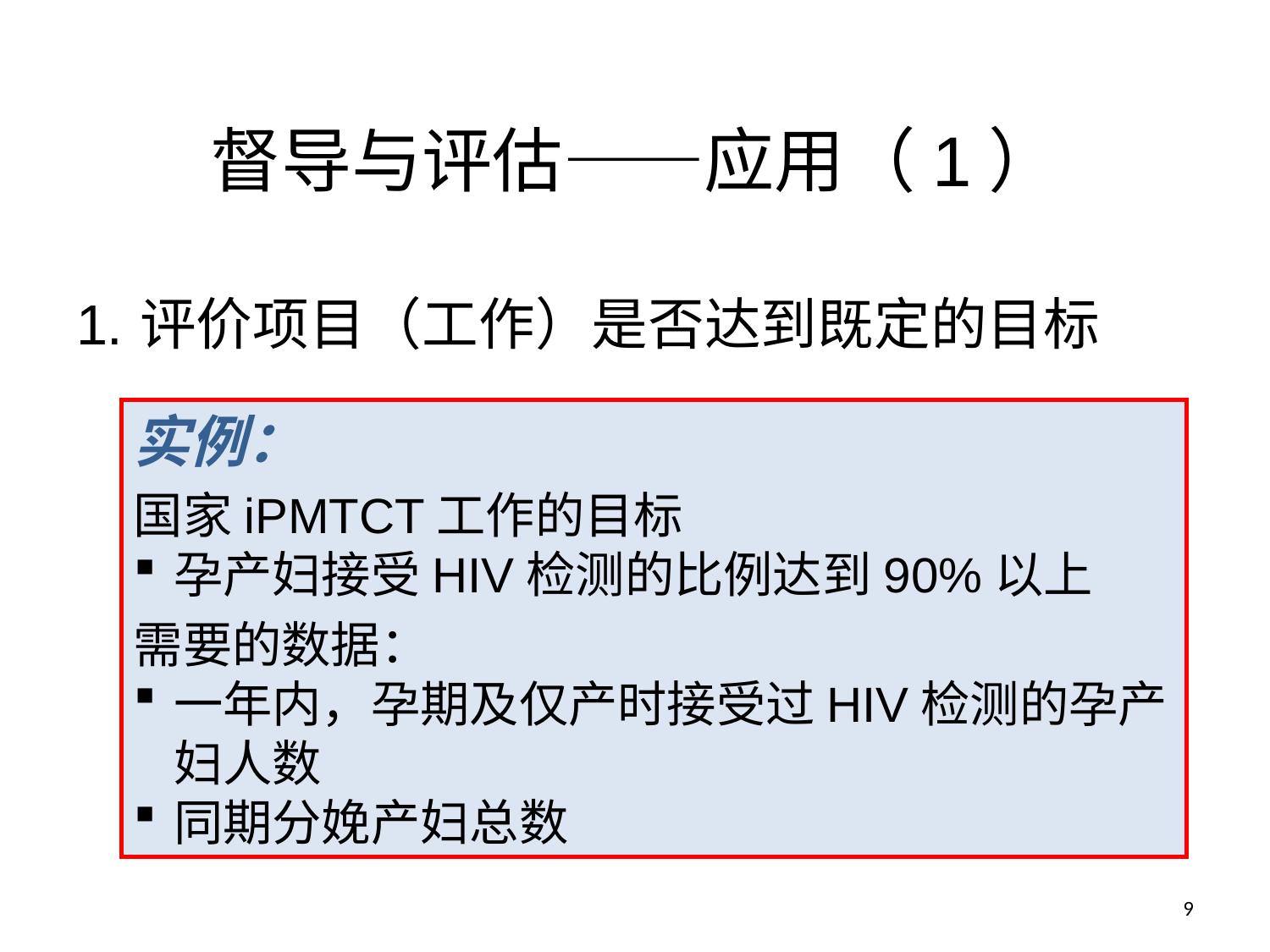

# 督导与评估——应用（1）
1.	评价项目（工作）是否达到既定的目标
实例：
国家iPMTCT工作的目标
孕产妇接受HIV检测的比例达到90%以上
需要的数据：
一年内，孕期及仅产时接受过HIV检测的孕产妇人数
同期分娩产妇总数
9